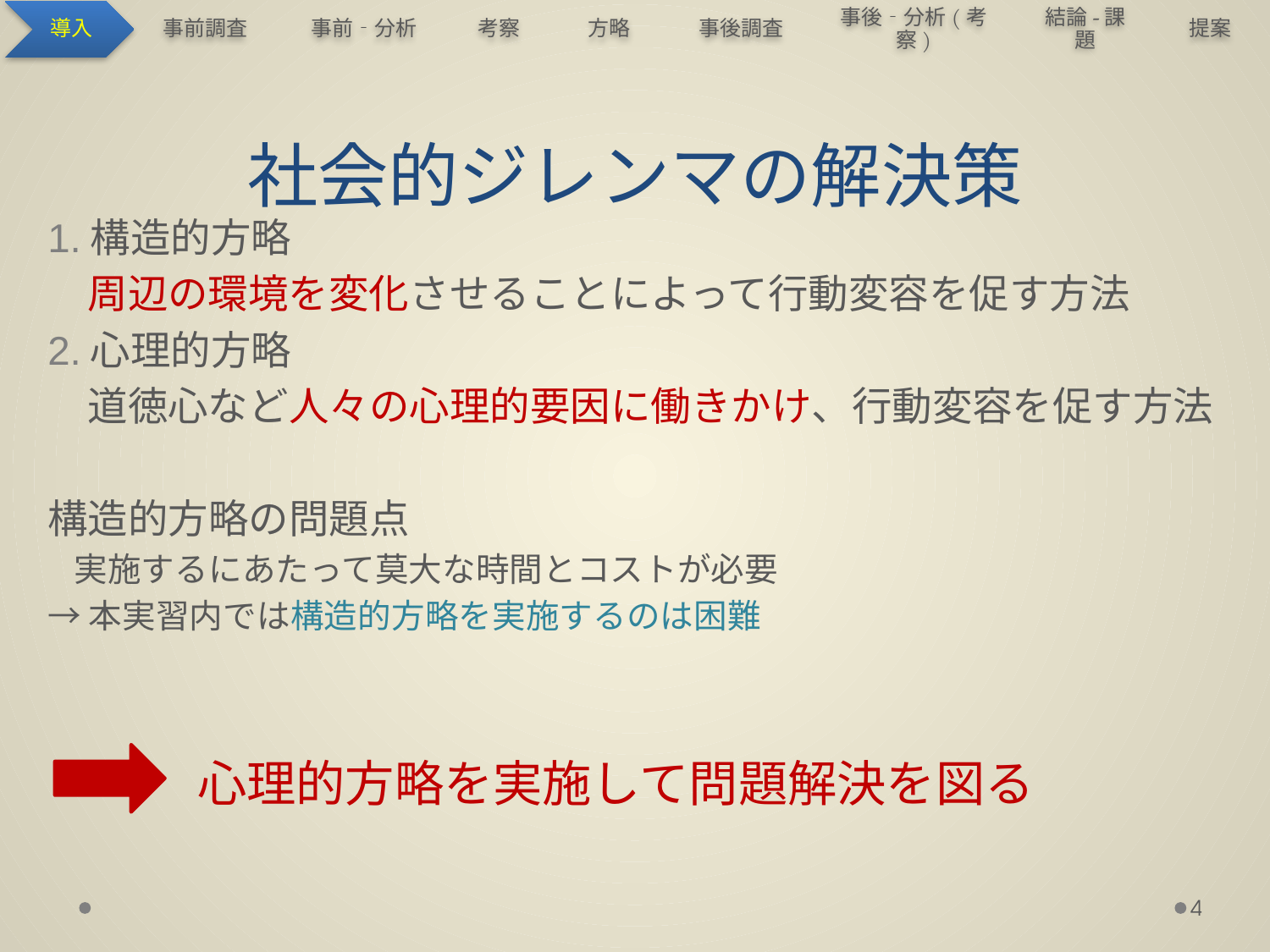

導入
事前調査
事前‐分析
考察
方略
事後調査
事後‐分析(考察)
結論-課題
提案
# 社会的ジレンマの解決策
1.構造的方略
　周辺の環境を変化させることによって行動変容を促す方法
2.心理的方略
　道徳心など人々の心理的要因に働きかけ、行動変容を促す方法

構造的方略の問題点
　実施するにあたって莫大な時間とコストが必要
→本実習内では構造的方略を実施するのは困難

心理的方略を実施して問題解決を図る
4